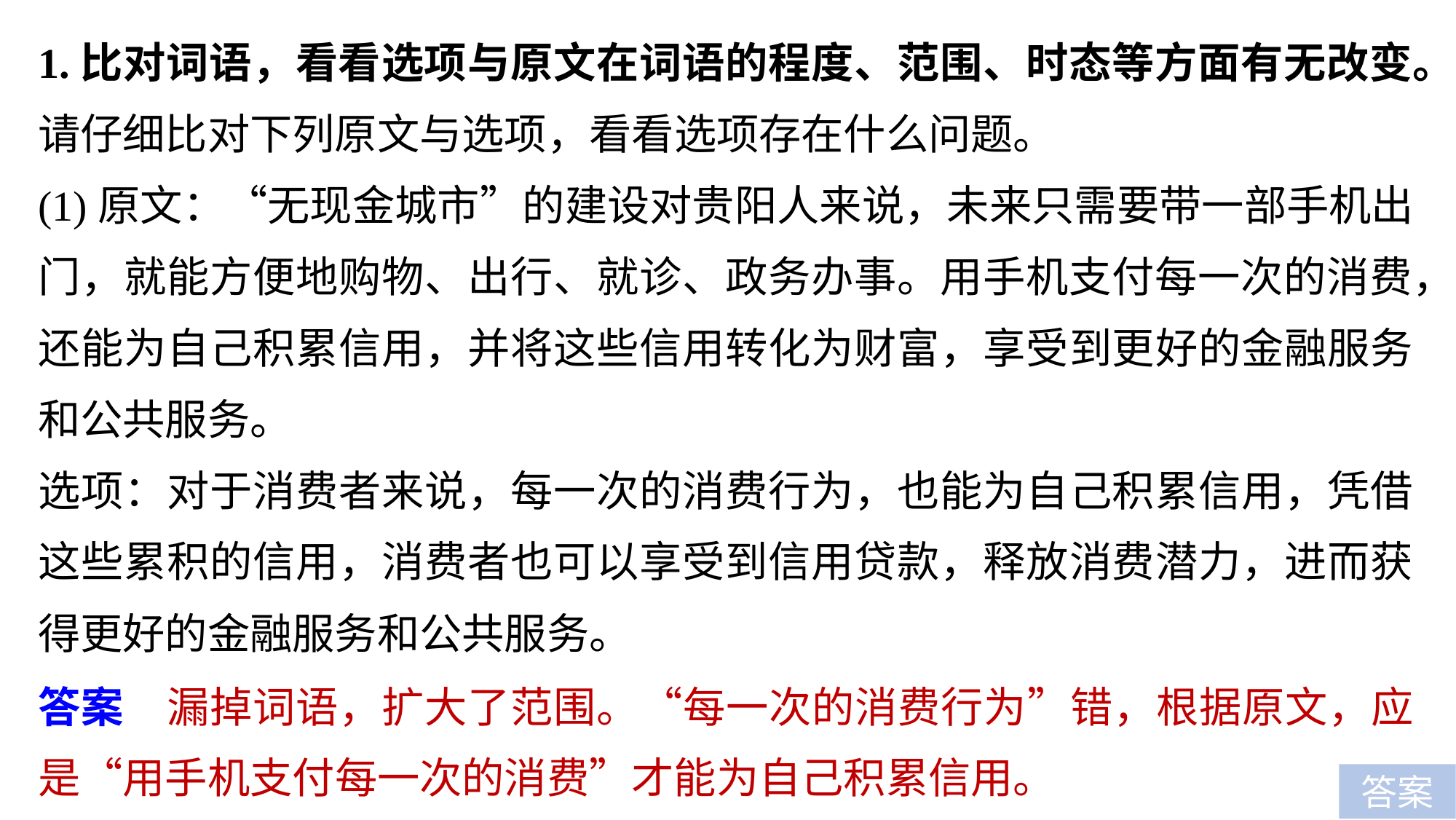

1.比对词语，看看选项与原文在词语的程度、范围、时态等方面有无改变。
请仔细比对下列原文与选项，看看选项存在什么问题。
(1)原文：“无现金城市”的建设对贵阳人来说，未来只需要带一部手机出门，就能方便地购物、出行、就诊、政务办事。用手机支付每一次的消费，还能为自己积累信用，并将这些信用转化为财富，享受到更好的金融服务和公共服务。
选项：对于消费者来说，每一次的消费行为，也能为自己积累信用，凭借这些累积的信用，消费者也可以享受到信用贷款，释放消费潜力，进而获得更好的金融服务和公共服务。
答案　漏掉词语，扩大了范围。“每一次的消费行为”错，根据原文，应是“用手机支付每一次的消费”才能为自己积累信用。
答案